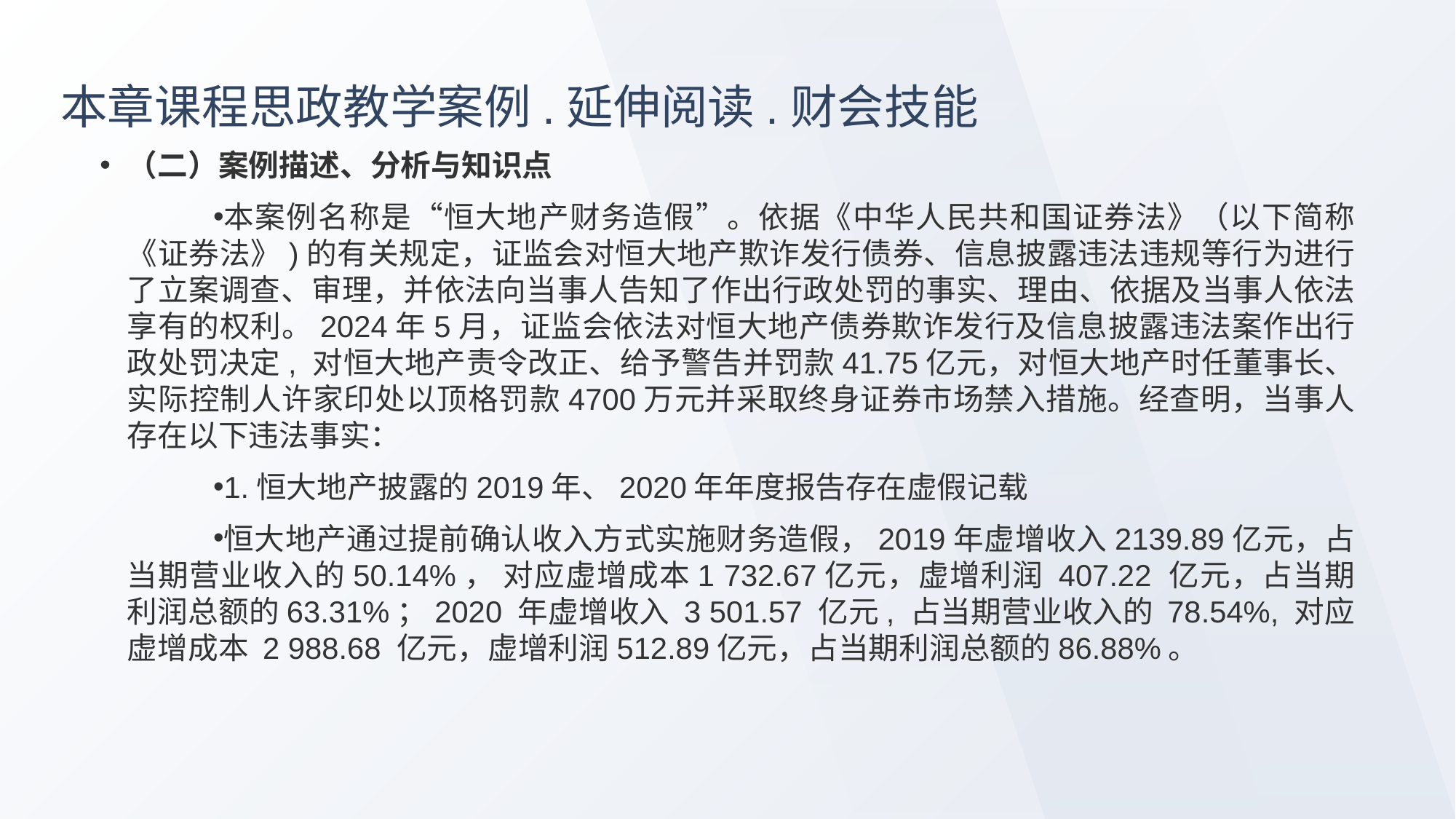

# 本章课程思政教学案例.延伸阅读.财会技能
（二）案例描述、分析与知识点
本案例名称是“恒大地产财务造假”。依据《中华人民共和国证券法》（以下简称《证券法》)的有关规定，证监会对恒大地产欺诈发行债券、信息披露违法违规等行为进行了立案调查、审理，并依法向当事人告知了作出行政处罚的事实、理由、依据及当事人依法享有的权利。2024年5月，证监会依法对恒大地产债券欺诈发行及信息披露违法案作出行政处罚决定, 对恒大地产责令改正、给予警告并罚款41.75亿元，对恒大地产时任董事长、实际控制人许家印处以顶格罚款4700万元并采取终身证券市场禁入措施。经查明，当事人存在以下违法事实：
1.恒大地产披露的2019年、2020年年度报告存在虚假记载
恒大地产通过提前确认收入方式实施财务造假，2019年虚增收入2139.89亿元，占当期营业收入的50.14%， 对应虚增成本1 732.67亿元，虚增利润 407.22 亿元，占当期利润总额的63.31%；2020 年虚增收入 3 501.57 亿元, 占当期营业收入的 78.54%, 对应虚增成本 2 988.68 亿元，虚增利润512.89亿元，占当期利润总额的86.88%。